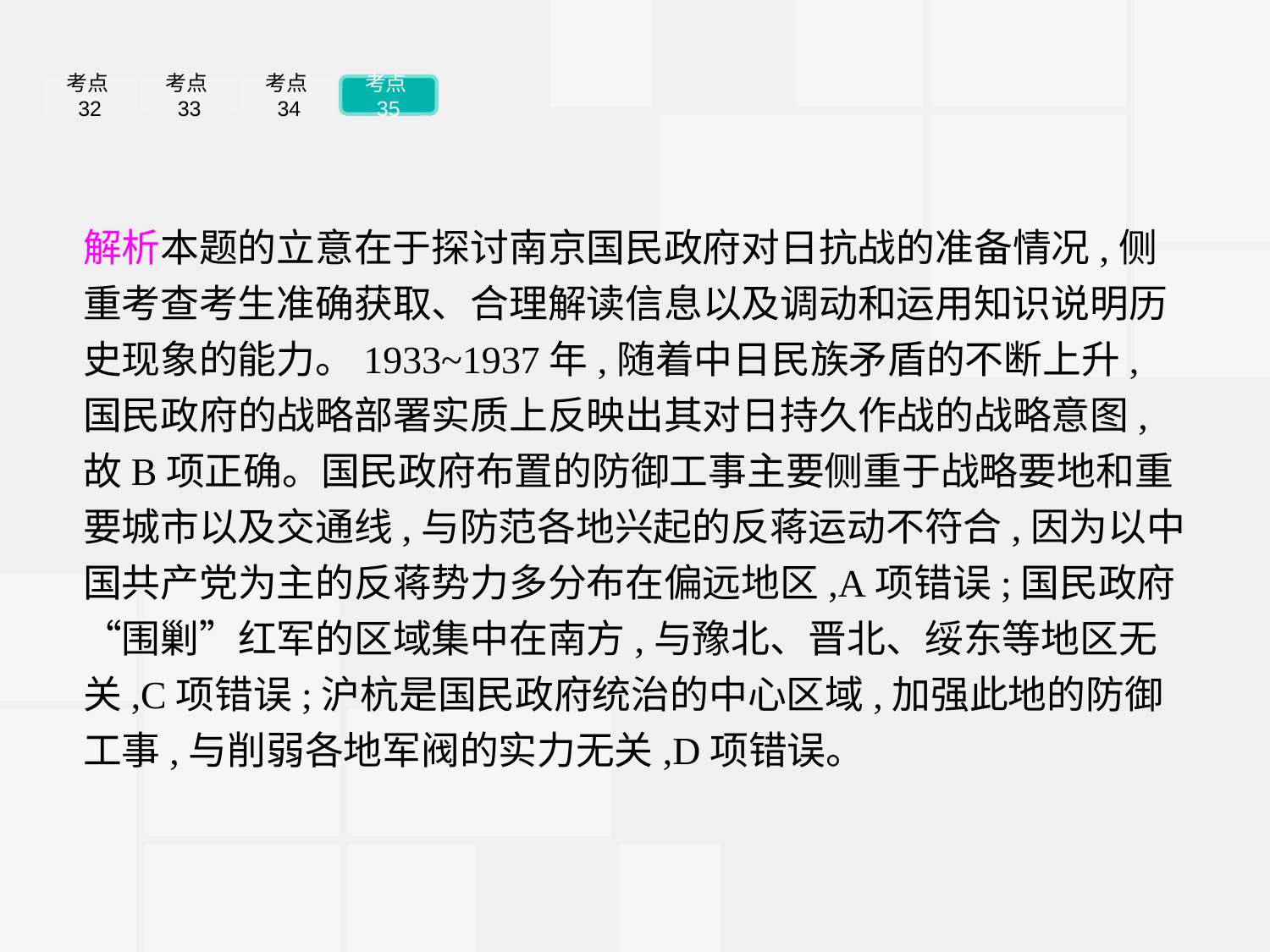

考点32
考点33
考点34
考点35
解析本题的立意在于探讨南京国民政府对日抗战的准备情况,侧重考查考生准确获取、合理解读信息以及调动和运用知识说明历史现象的能力。1933~1937年,随着中日民族矛盾的不断上升,国民政府的战略部署实质上反映出其对日持久作战的战略意图,故B项正确。国民政府布置的防御工事主要侧重于战略要地和重要城市以及交通线,与防范各地兴起的反蒋运动不符合,因为以中国共产党为主的反蒋势力多分布在偏远地区,A项错误;国民政府“围剿”红军的区域集中在南方,与豫北、晋北、绥东等地区无关,C项错误;沪杭是国民政府统治的中心区域,加强此地的防御工事,与削弱各地军阀的实力无关,D项错误。